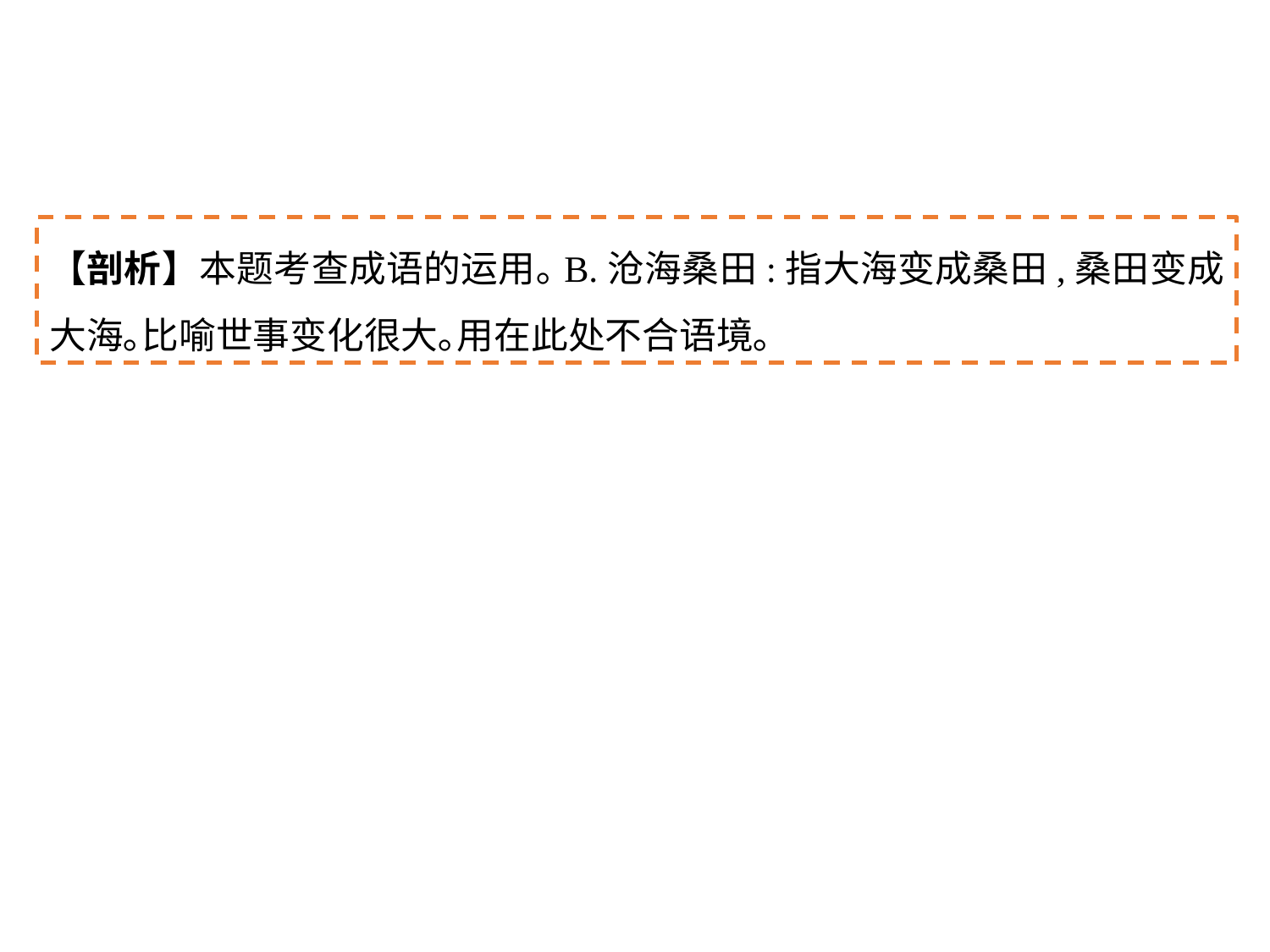

【剖析】本题考查成语的运用｡B.沧海桑田:指大海变成桑田,桑田变成大海｡比喻世事变化很大｡用在此处不合语境｡